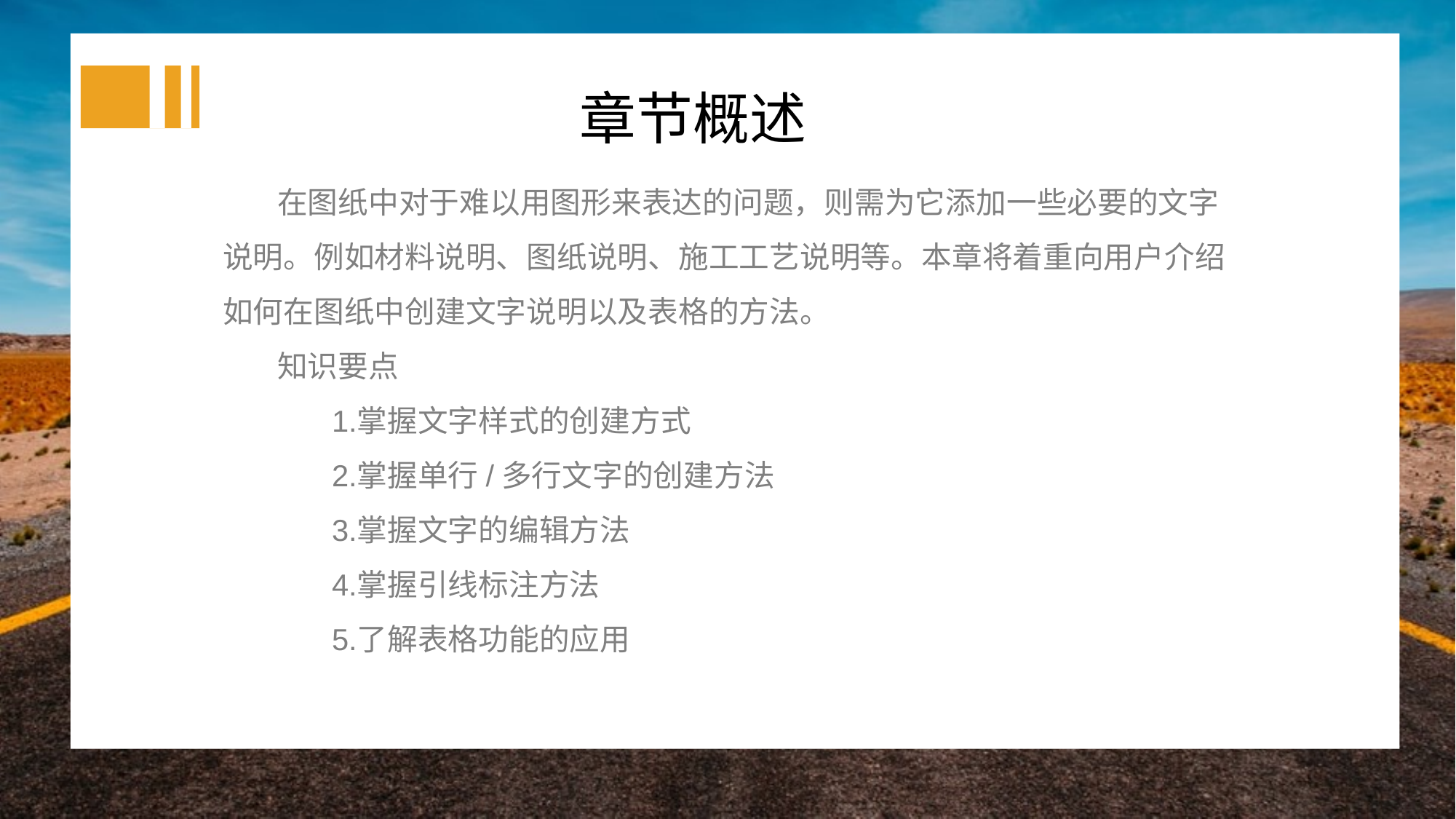

章节概述
在图纸中对于难以用图形来表达的问题，则需为它添加一些必要的文字说明。例如材料说明、图纸说明、施工工艺说明等。本章将着重向用户介绍如何在图纸中创建文字说明以及表格的方法。
知识要点
掌握文字样式的创建方式
掌握单行/多行文字的创建方法
掌握文字的编辑方法
掌握引线标注方法
了解表格功能的应用